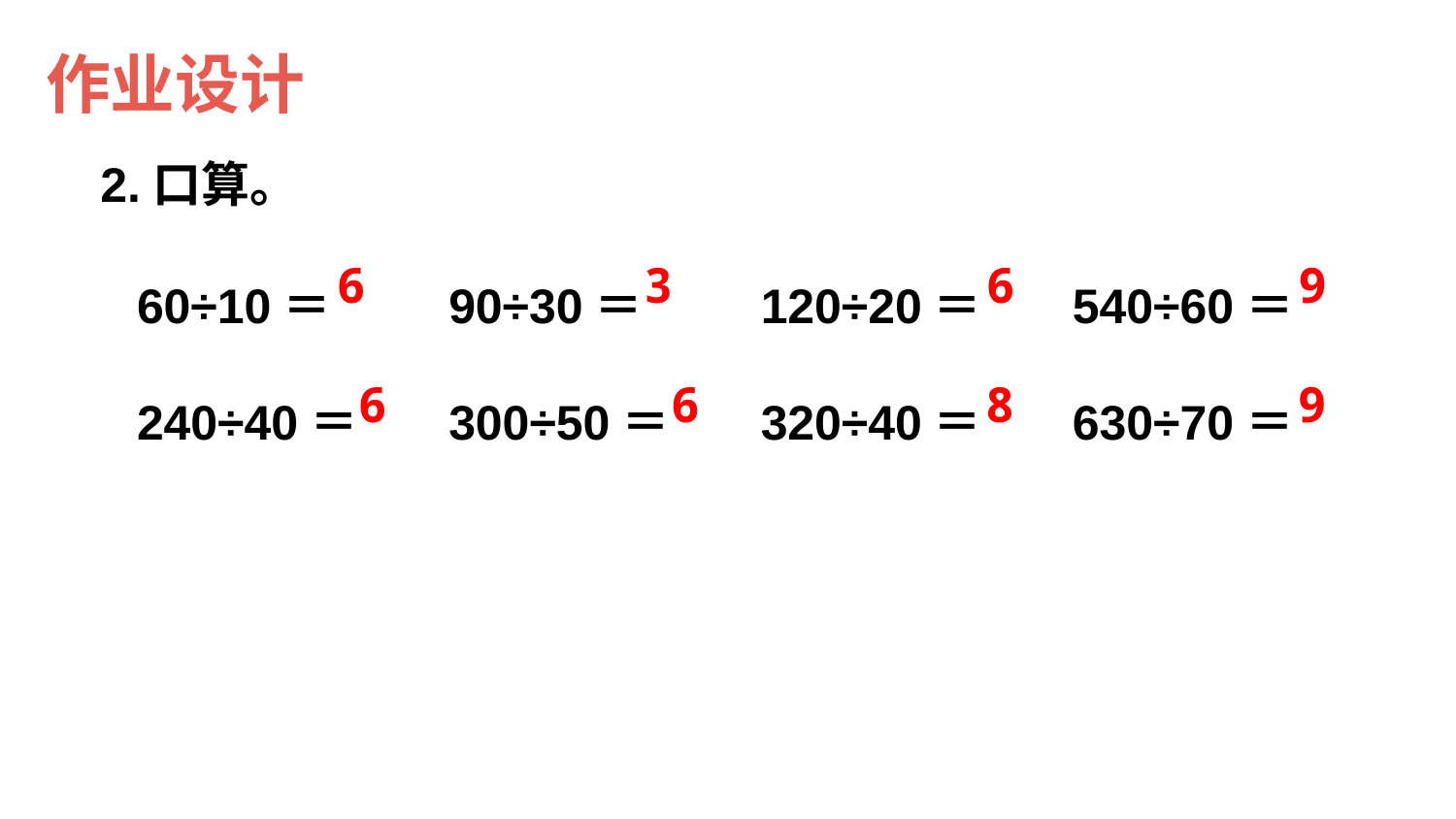

作业设计
2.口算。
60÷10＝
240÷40＝
90÷30＝
300÷50＝
120÷20＝
320÷40＝
540÷60＝
630÷70＝
9
6
3
6
9
8
6
6